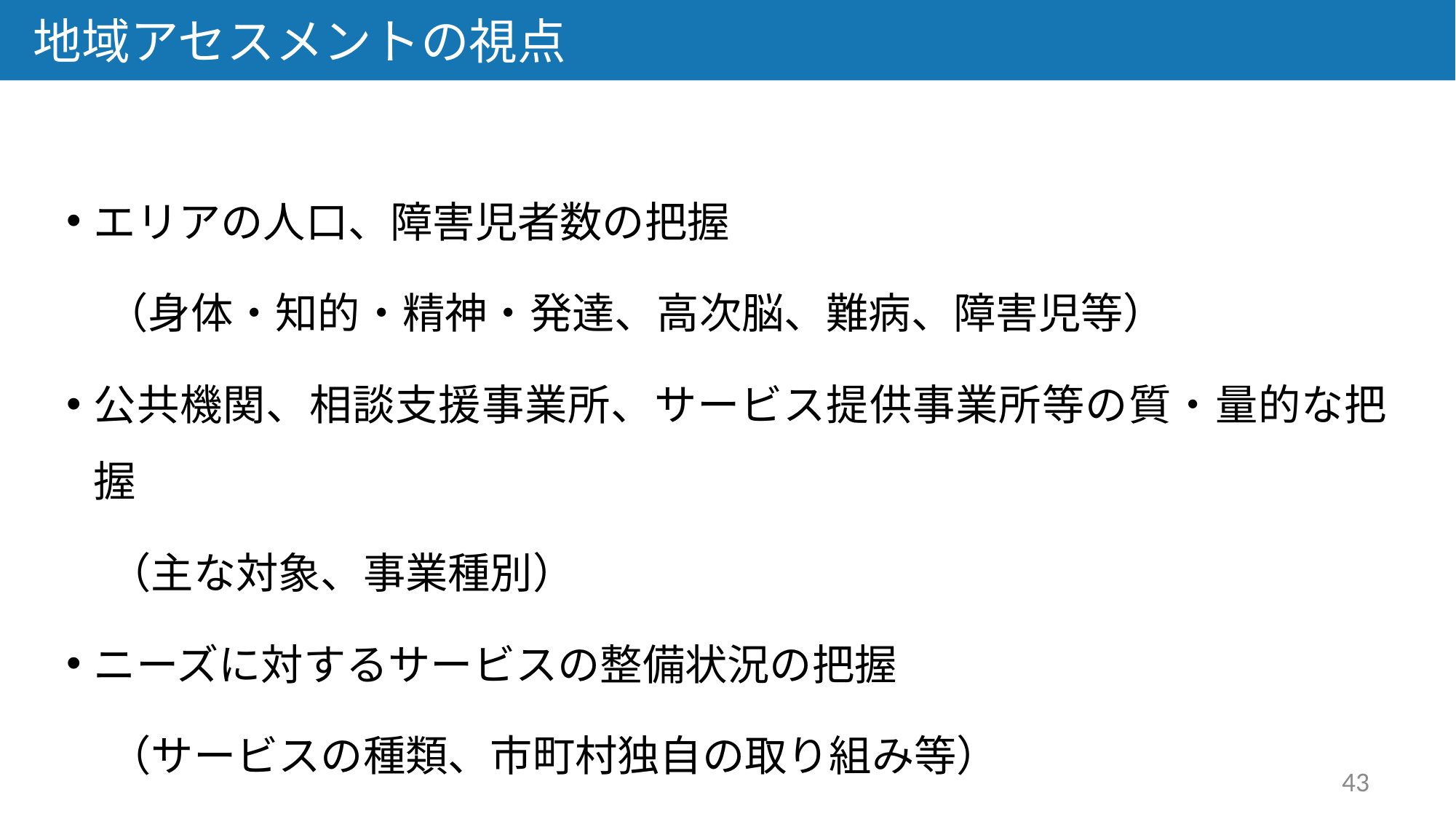

地域アセスメントの視点
エリアの人口、障害児者数の把握
　（身体・知的・精神・発達、高次脳、難病、障害児等）
公共機関、相談支援事業所、サービス提供事業所等の質・量的な把握
　（主な対象、事業種別）
ニーズに対するサービスの整備状況の把握
　（サービスの種類、市町村独自の取り組み等）
43